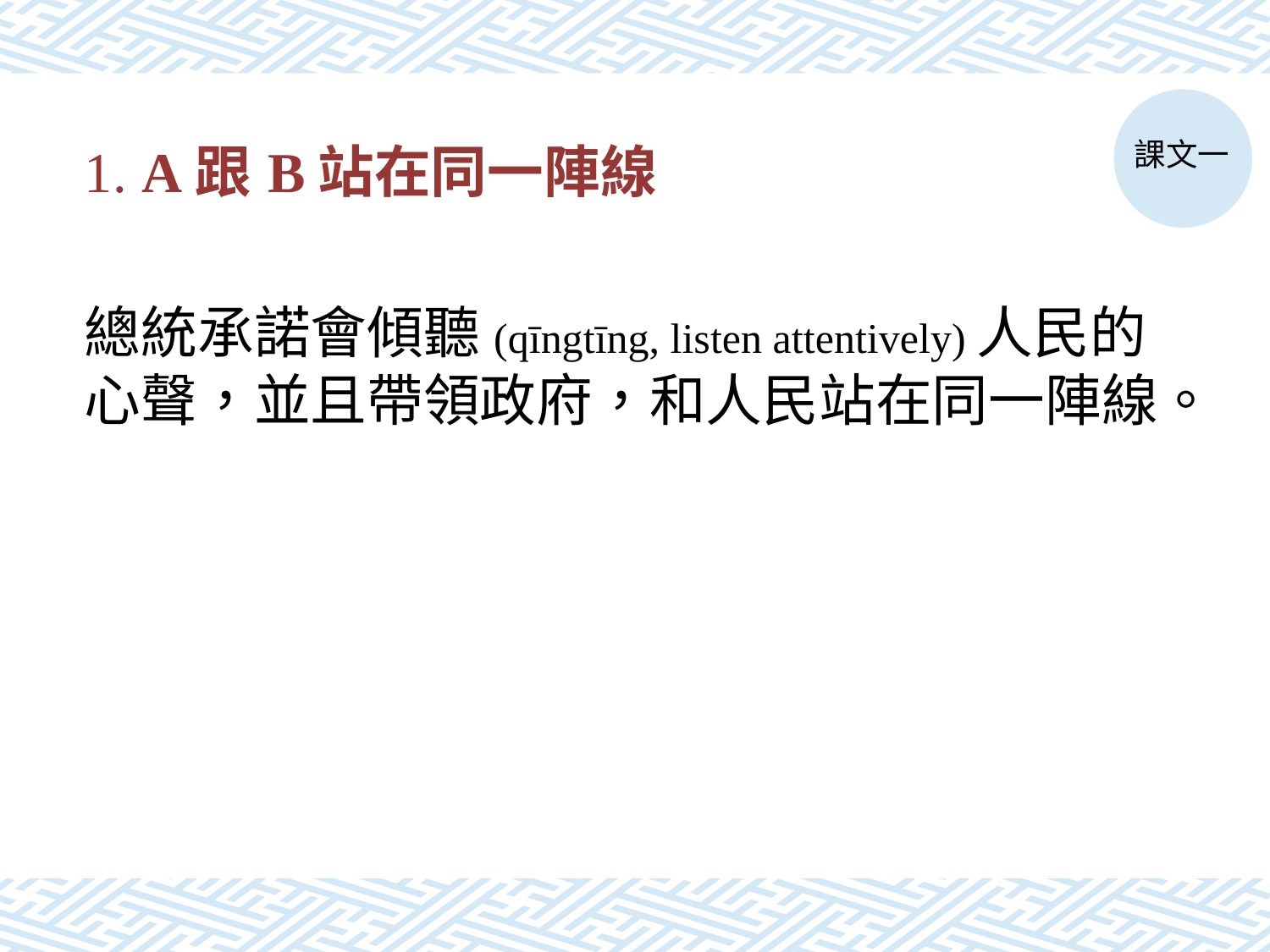

# 1. A跟B站在同一陣線
課文一

總統承諾會傾聽(qīngtīng, listen attentively)人民的心聲，並且帶領政府，和人民站在同一陣線。